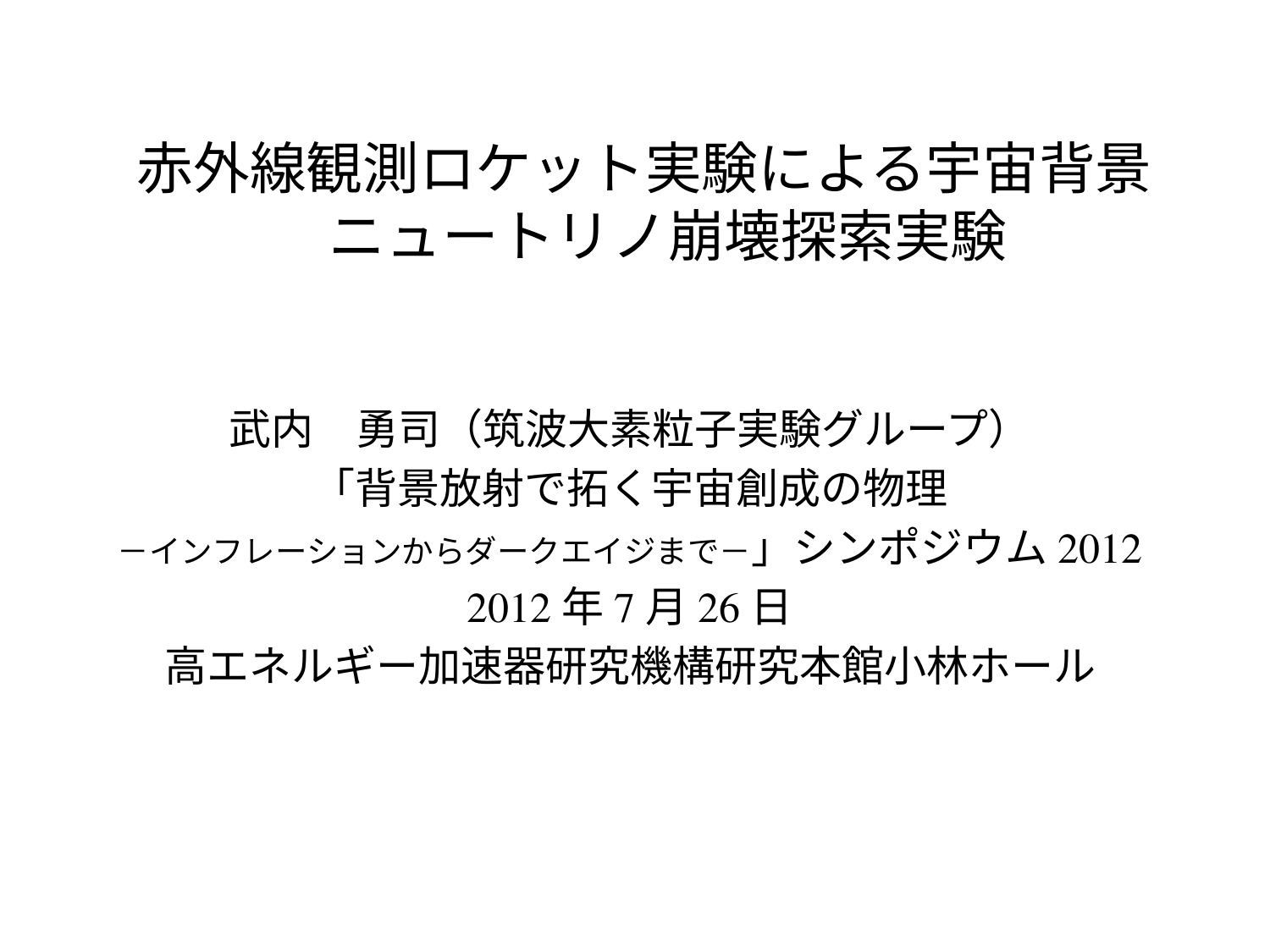

赤外線観測ロケット実験による宇宙背景ニュートリノ崩壊探索実験
武内　勇司（筑波大素粒子実験グループ）
「背景放射で拓く宇宙創成の物理
－インフレーションからダークエイジまで－」シンポジウム2012
2012年7月26日
高エネルギー加速器研究機構研究本館小林ホール